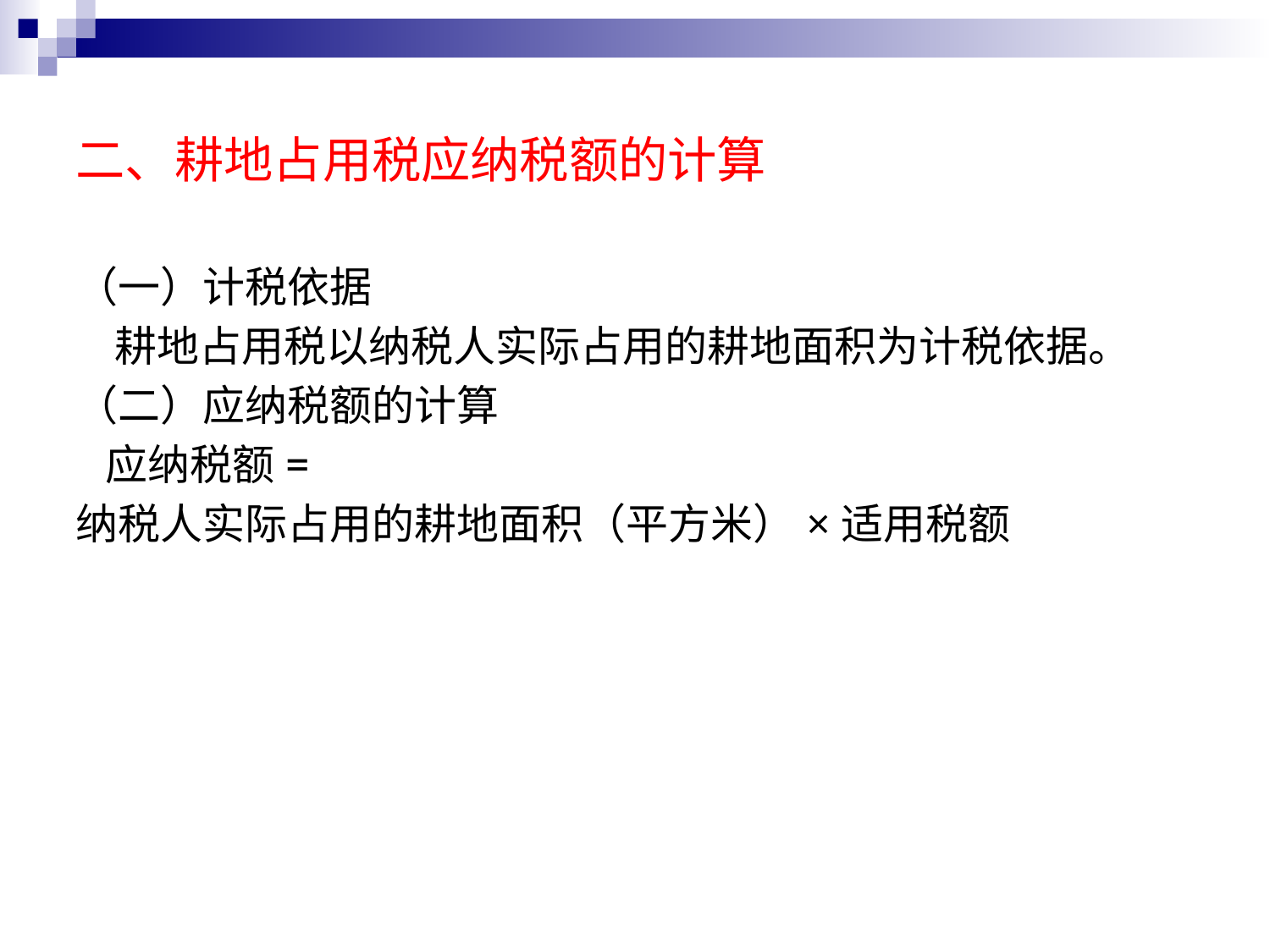

# 二、耕地占用税应纳税额的计算
（一）计税依据
   耕地占用税以纳税人实际占用的耕地面积为计税依据。
（二）应纳税额的计算
  应纳税额=
纳税人实际占用的耕地面积（平方米）×适用税额